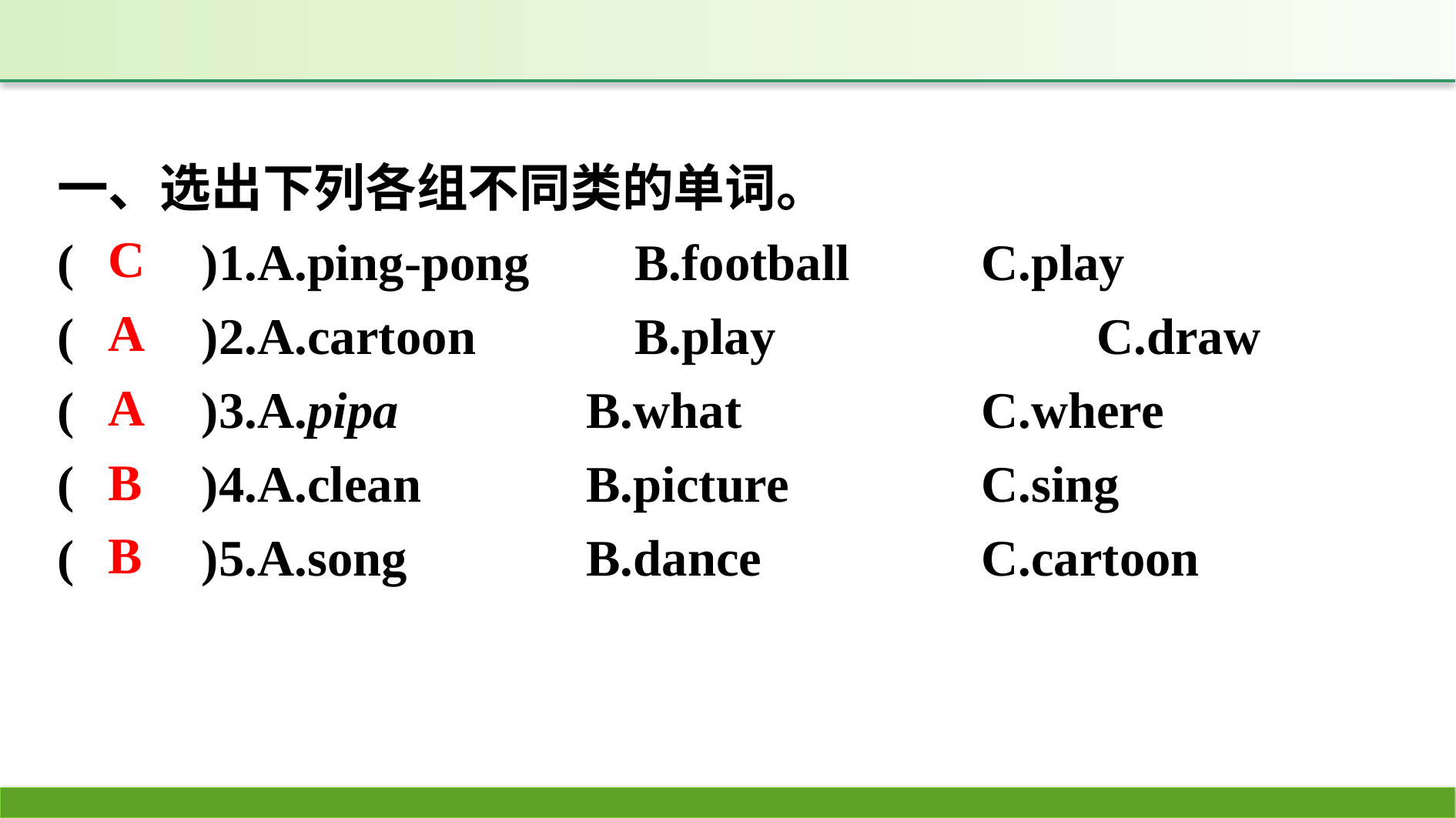

一、选出下列各组不同类的单词。
(　　)1.A.ping-pong　	B.football　　	C.play
(　　)2.A.cartoon		B.play			C.draw
(　　)3.A.pipa		B.what			C.where
(　　)4.A.clean		B.picture		C.sing
(　　)5.A.song		B.dance		C.cartoon
C
A
A
B
B